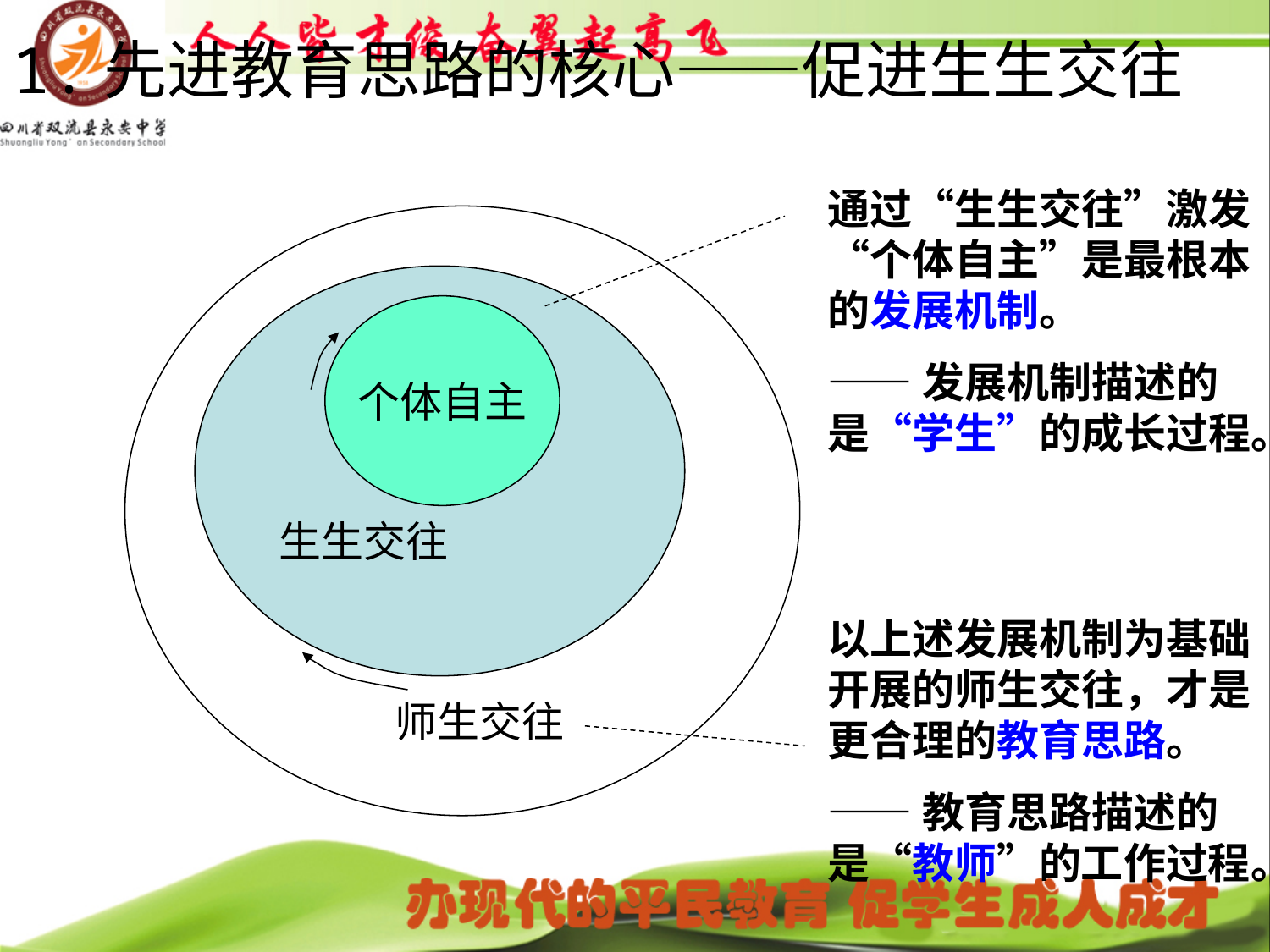

# 1.先进教育思路的核心——促进生生交往
通过“生生交往”激发“个体自主”是最根本的发展机制。
——发展机制描述的是“学生”的成长过程。

  师生交往

生生交往
个体自主

以上述发展机制为基础开展的师生交往，才是更合理的教育思路。
——教育思路描述的是“教师”的工作过程。